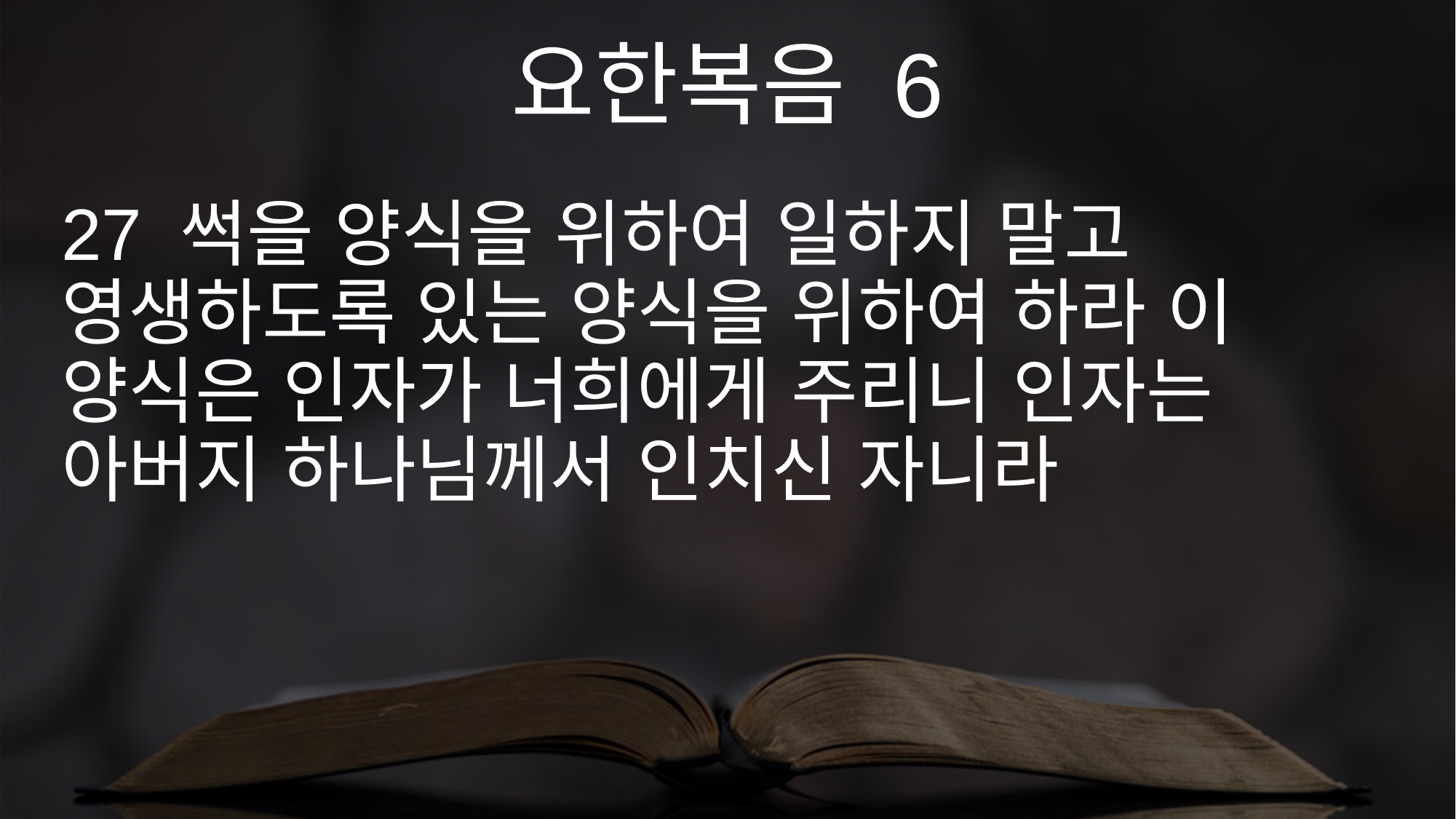

요한복음 6
27 썩을 양식을 위하여 일하지 말고 영생하도록 있는 양식을 위하여 하라 이 양식은 인자가 너희에게 주리니 인자는 아버지 하나님께서 인치신 자니라